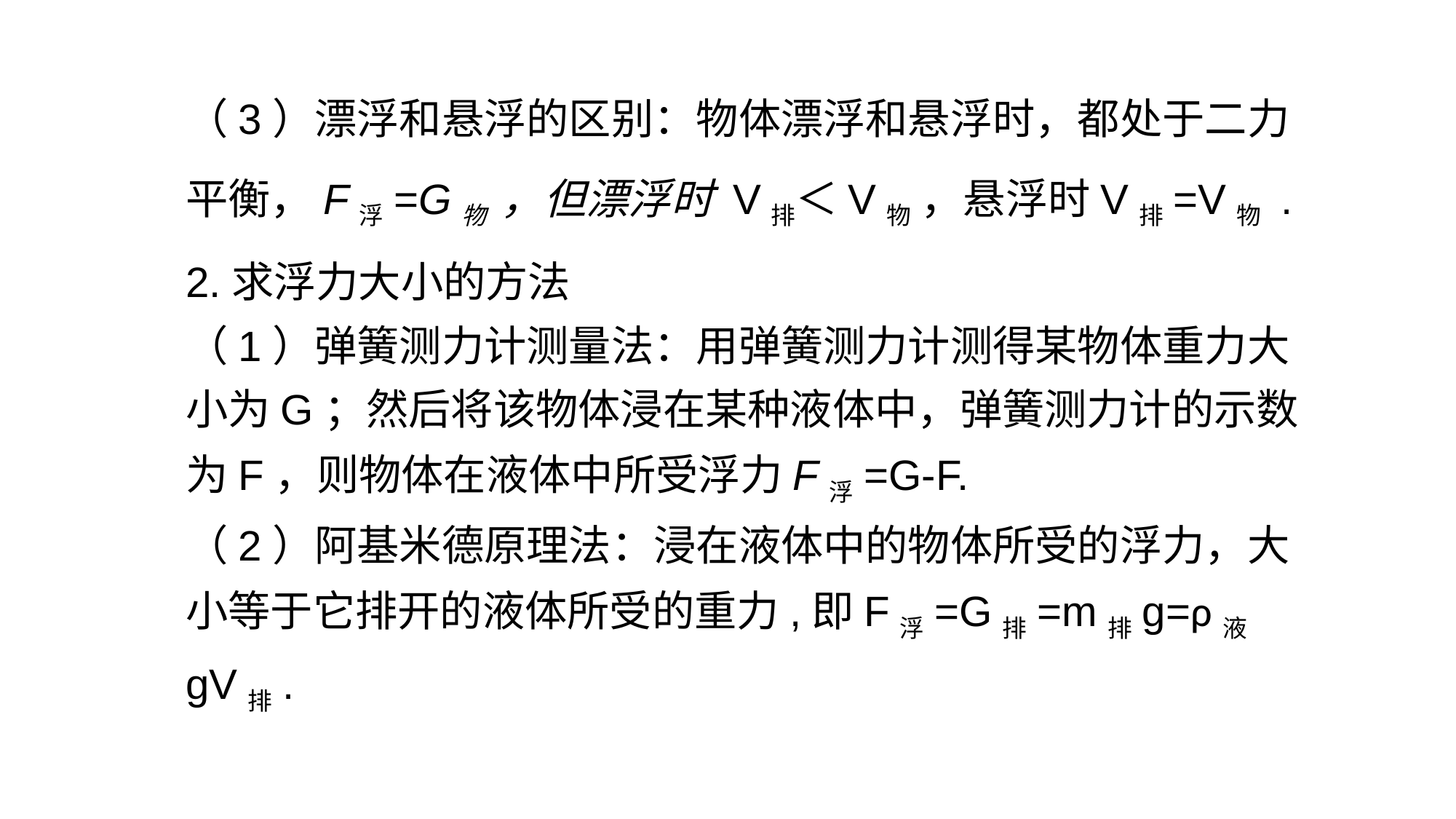

（3）漂浮和悬浮的区别：物体漂浮和悬浮时，都处于二力平衡，F浮=G物  ，但漂浮时 V排＜V物 ，悬浮时V排=V物 .
2.求浮力大小的方法
（1）弹簧测力计测量法：用弹簧测力计测得某物体重力大小为G；然后将该物体浸在某种液体中，弹簧测力计的示数为F，则物体在液体中所受浮力F浮=G-F.
（2）阿基米德原理法：浸在液体中的物体所受的浮力，大小等于它排开的液体所受的重力,即F浮=G排=m排g=ρ液gV排.